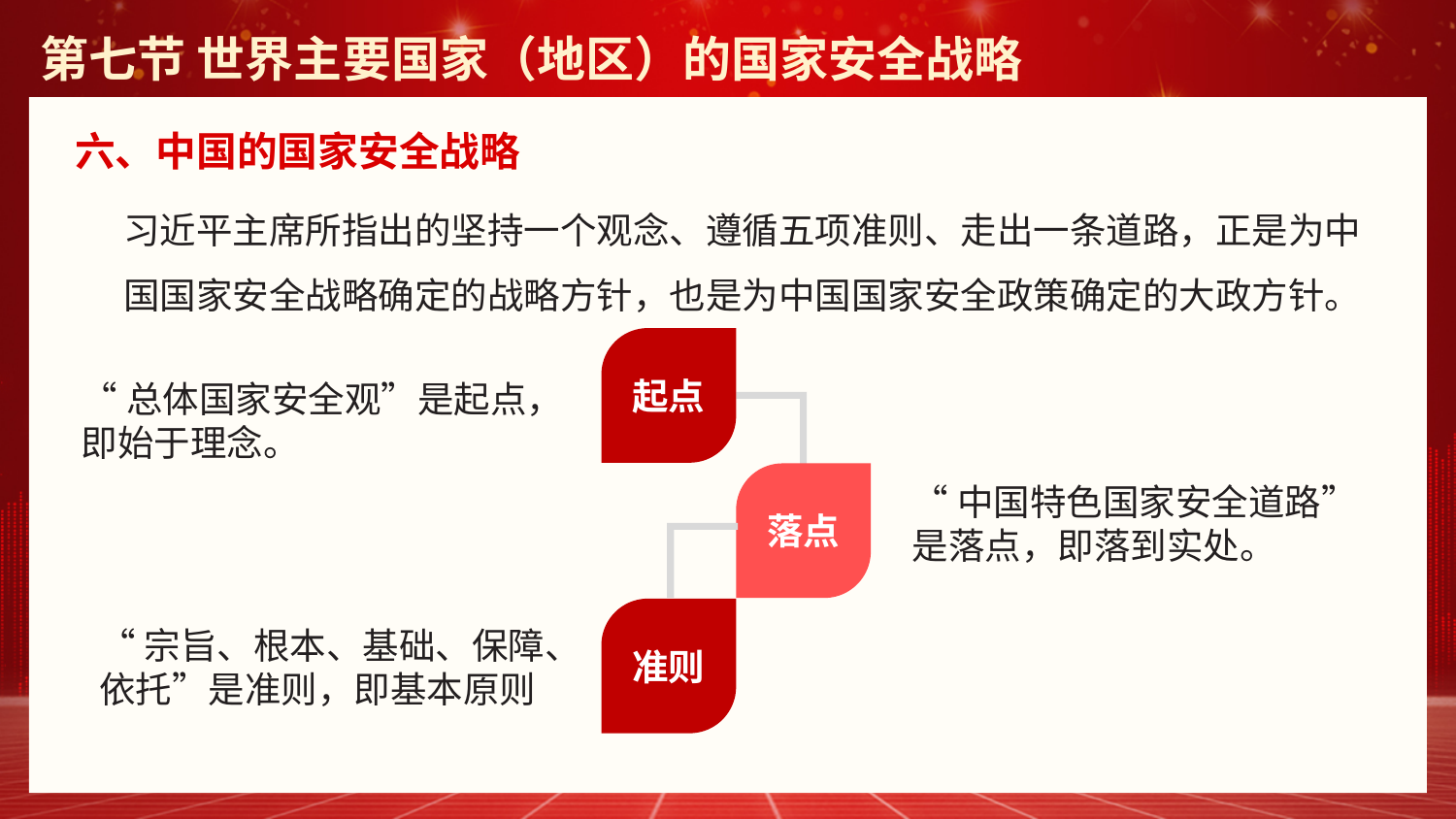

第七节 世界主要国家（地区）的国家安全战略
六、中国的国家安全战略
习近平主席所指出的坚持一个观念、遵循五项准则、走出一条道路，正是为中国国家安全战略确定的战略方针，也是为中国国家安全政策确定的大政方针。
起点
“总体国家安全观”是起点，即始于理念。

落点
“中国特色国家安全道路”是落点，即落到实处。

准则
“宗旨、根本、基础、保障、依托”是准则，即基本原则